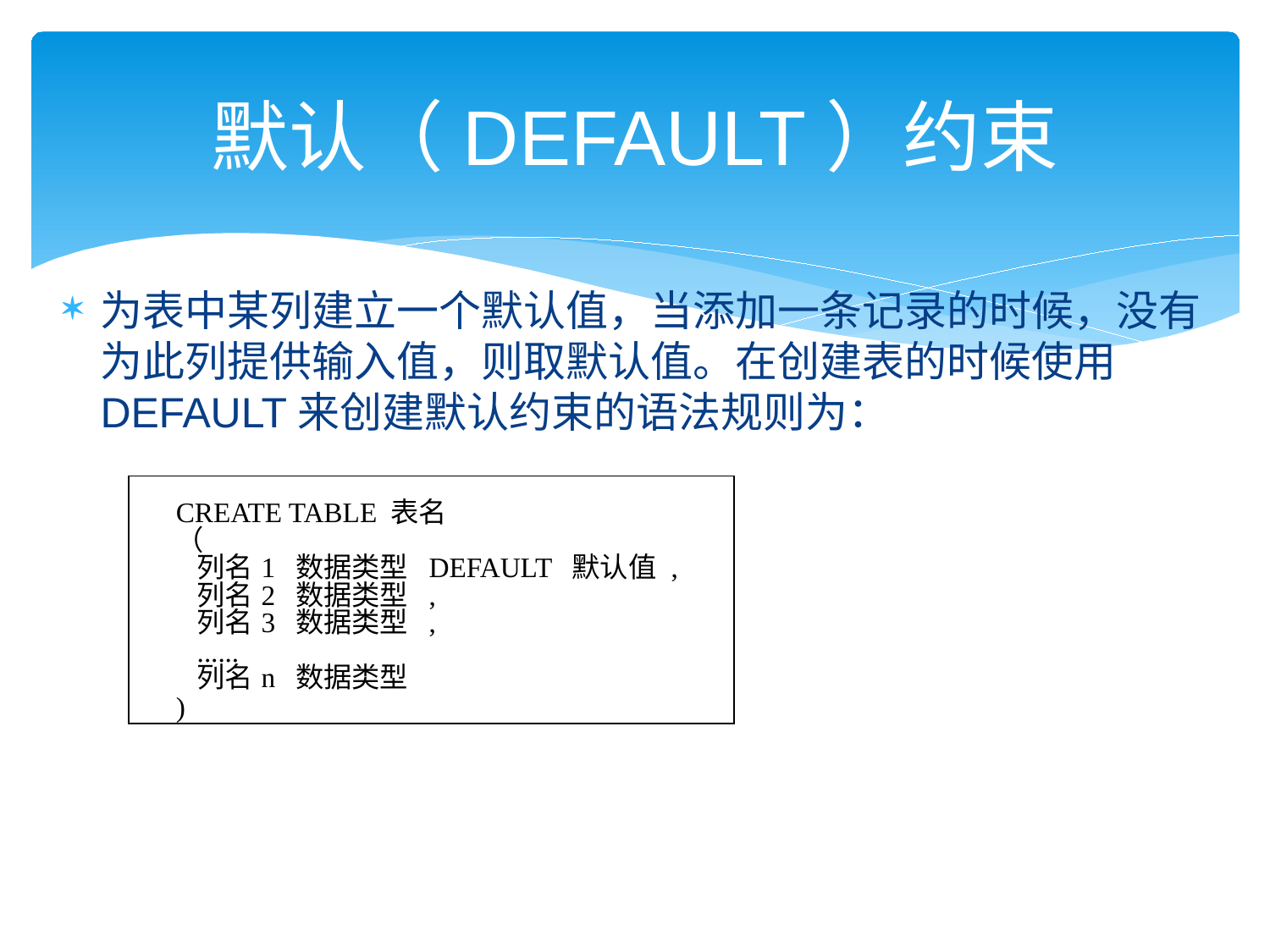

# 默认（DEFAULT）约束
为表中某列建立一个默认值，当添加一条记录的时候，没有为此列提供输入值，则取默认值。在创建表的时候使用DEFAULT来创建默认约束的语法规则为：

| CREATE TABLE 表名 （ 列名1 数据类型 DEFAULT 默认值 , 列名2 数据类型 , 列名3 数据类型 , ...... 列名n 数据类型 ) |
| --- |